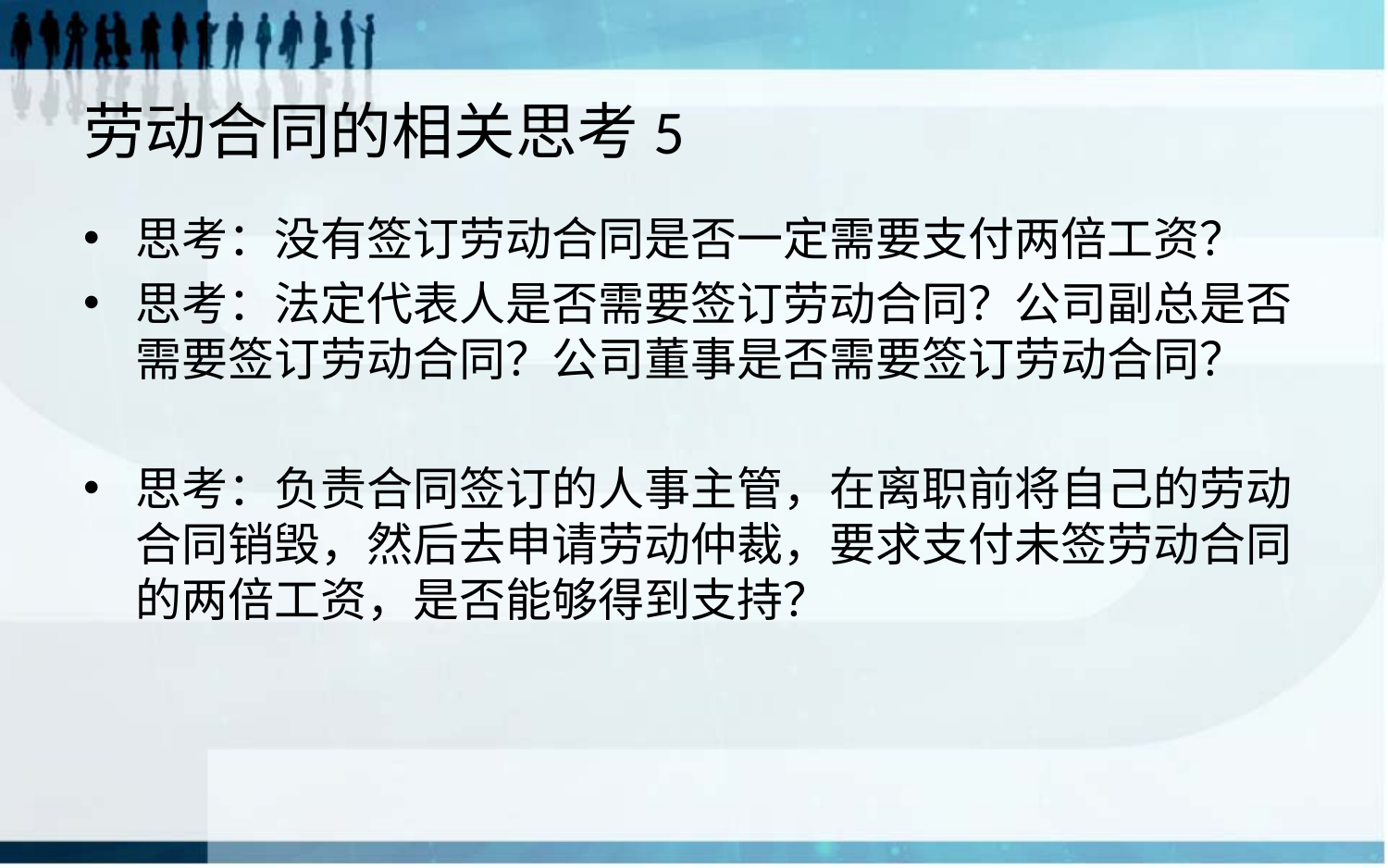

# 劳动合同的相关思考5
思考：没有签订劳动合同是否一定需要支付两倍工资？
思考：法定代表人是否需要签订劳动合同？公司副总是否需要签订劳动合同？公司董事是否需要签订劳动合同？

思考：负责合同签订的人事主管，在离职前将自己的劳动合同销毁，然后去申请劳动仲裁，要求支付未签劳动合同的两倍工资，是否能够得到支持？